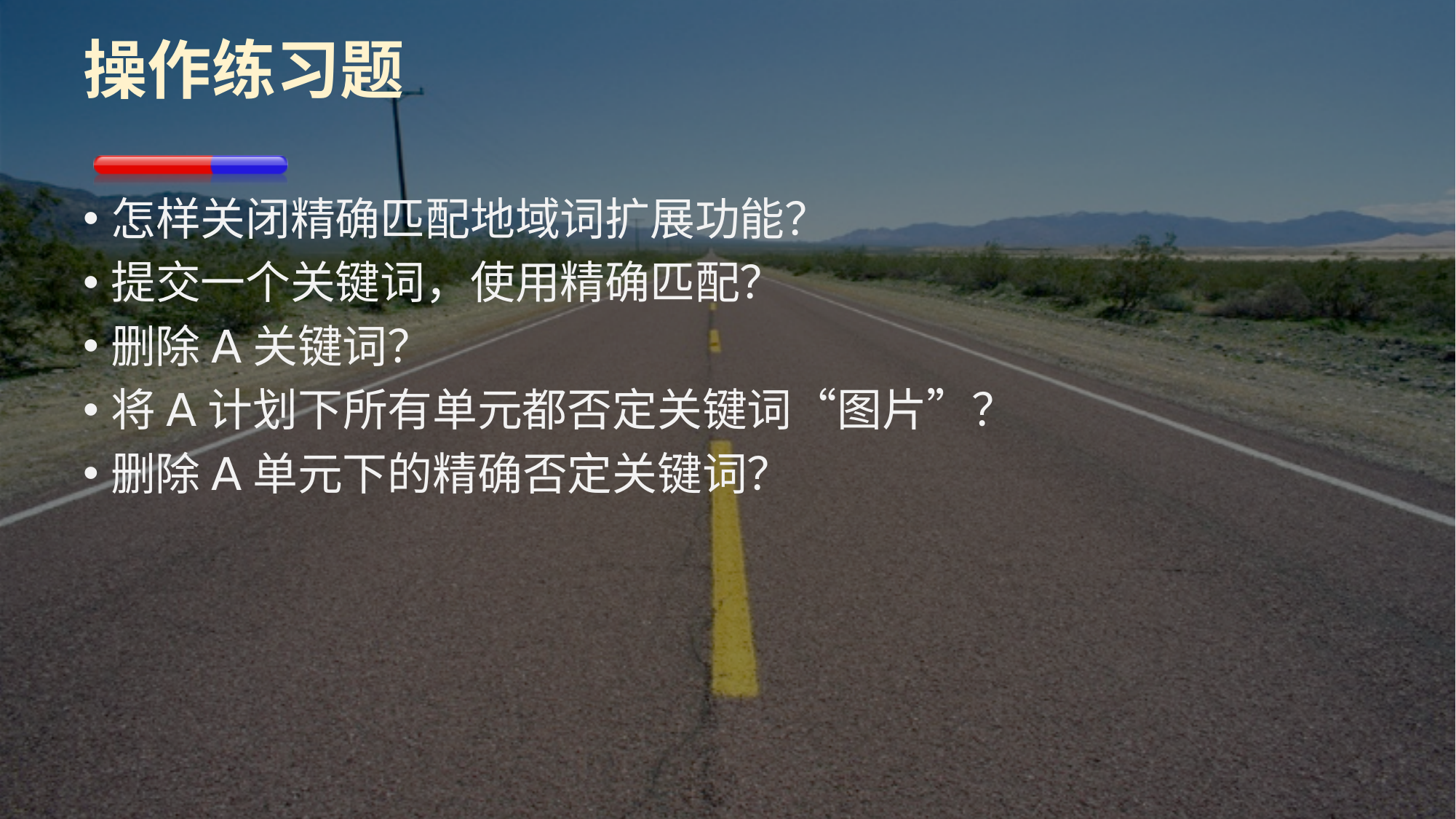

# 操作练习题
怎样关闭精确匹配地域词扩展功能？
提交一个关键词，使用精确匹配？
删除A关键词？
将A计划下所有单元都否定关键词“图片”？
删除A单元下的精确否定关键词？